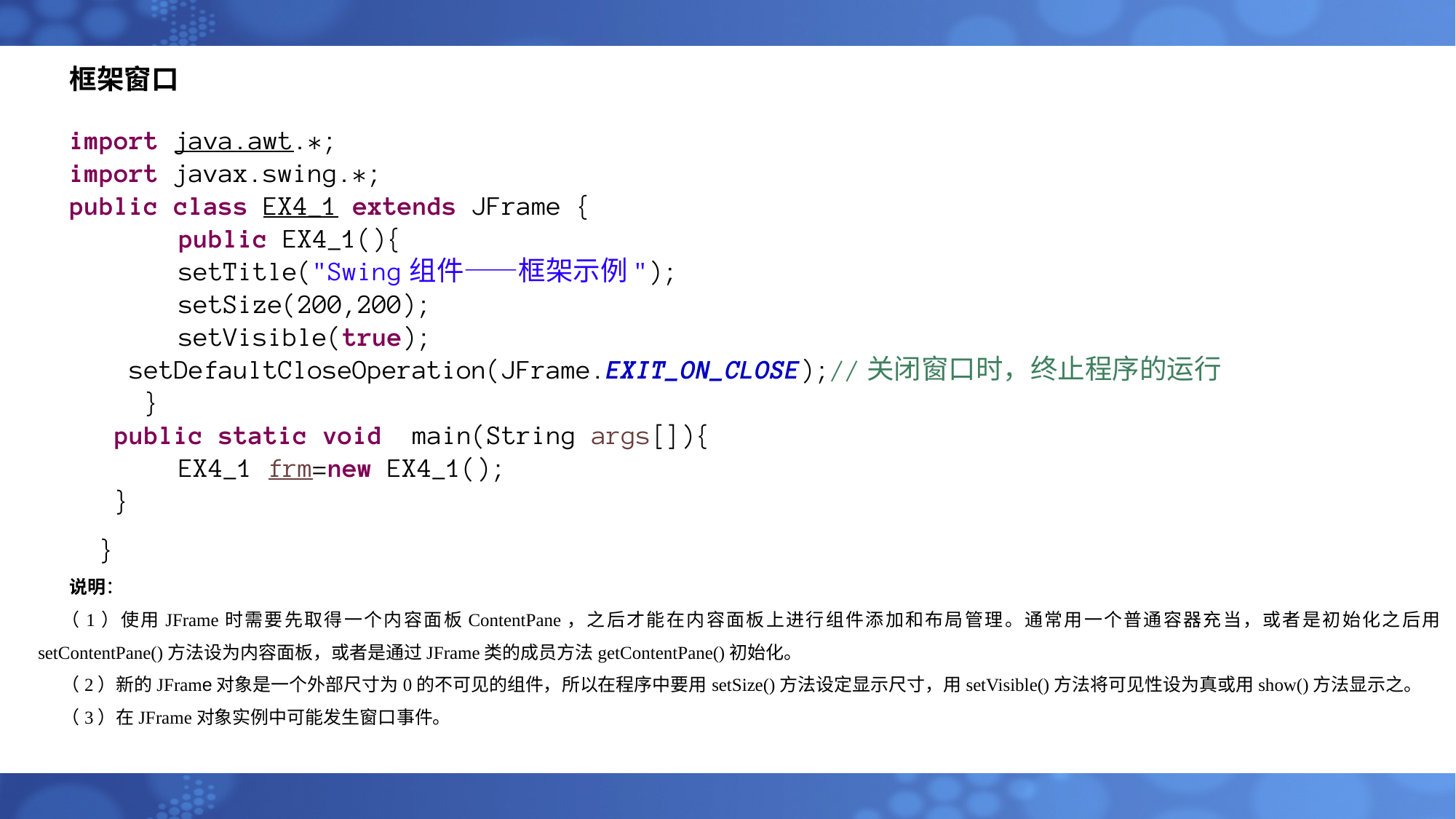

# 框架窗口
import java.awt.*;
import javax.swing.*;
public class EX4_1 extends JFrame {
	public EX4_1(){
   	setTitle("Swing组件——框架示例");
   	setSize(200,200);
   	setVisible(true);
    setDefaultCloseOperation(JFrame.EXIT_ON_CLOSE);//关闭窗口时，终止程序的运行
     }
   public static void  main(String args[]){
      	EX4_1 frm=new EX4_1();
   }
}
说明：
（1）使用JFrame时需要先取得一个内容面板ContentPane，之后才能在内容面板上进行组件添加和布局管理。通常用一个普通容器充当，或者是初始化之后用setContentPane()方法设为内容面板，或者是通过JFrame类的成员方法getContentPane()初始化。
（2）新的JFrame对象是一个外部尺寸为0的不可见的组件，所以在程序中要用setSize()方法设定显示尺寸，用setVisible()方法将可见性设为真或用show()方法显示之。
（3）在JFrame对象实例中可能发生窗口事件。